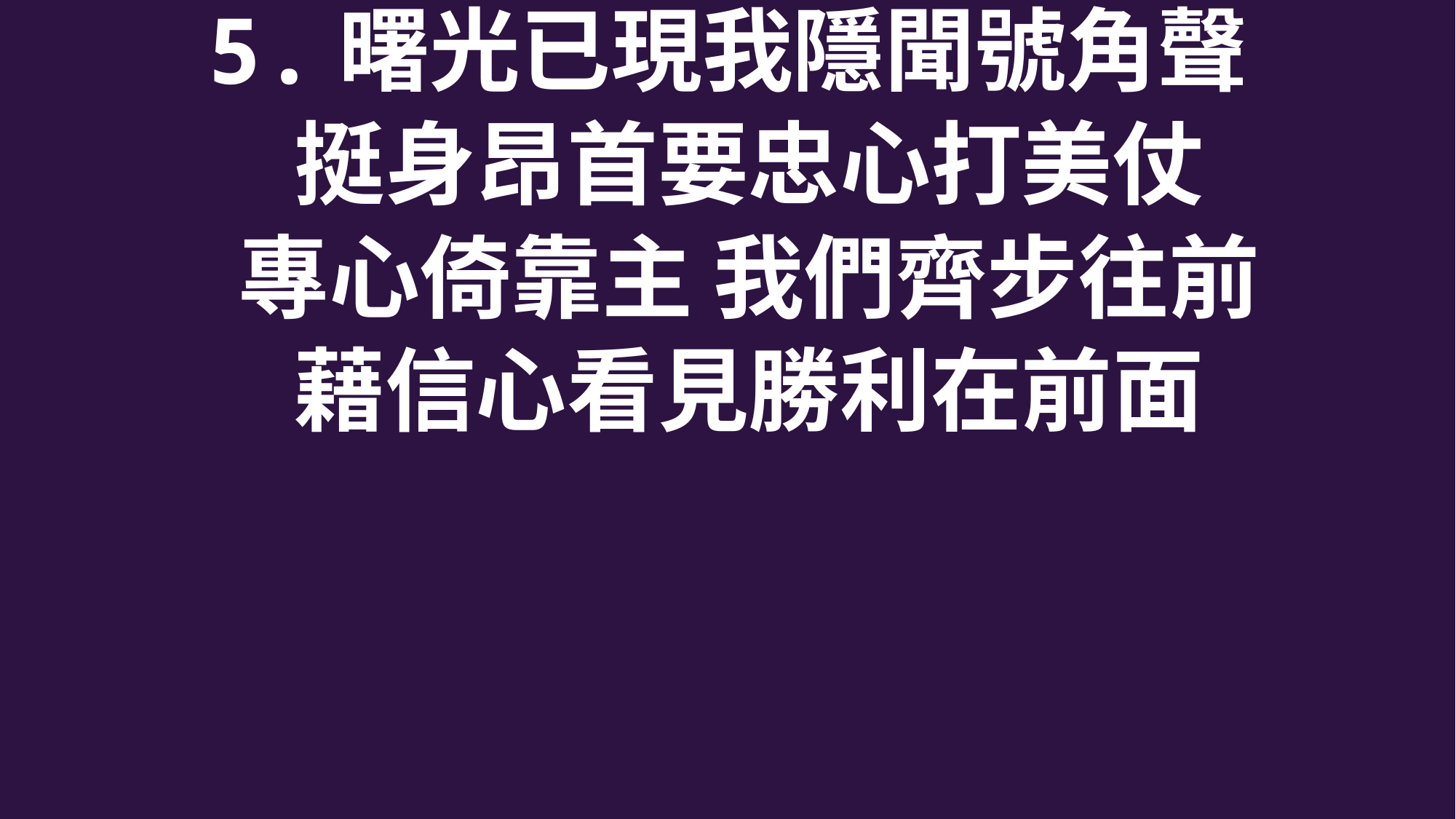

5.曙光已現我隱聞號角聲
 挺身昂首要忠心打美仗
 專心倚靠主 我們齊步往前
 藉信心看見勝利在前面